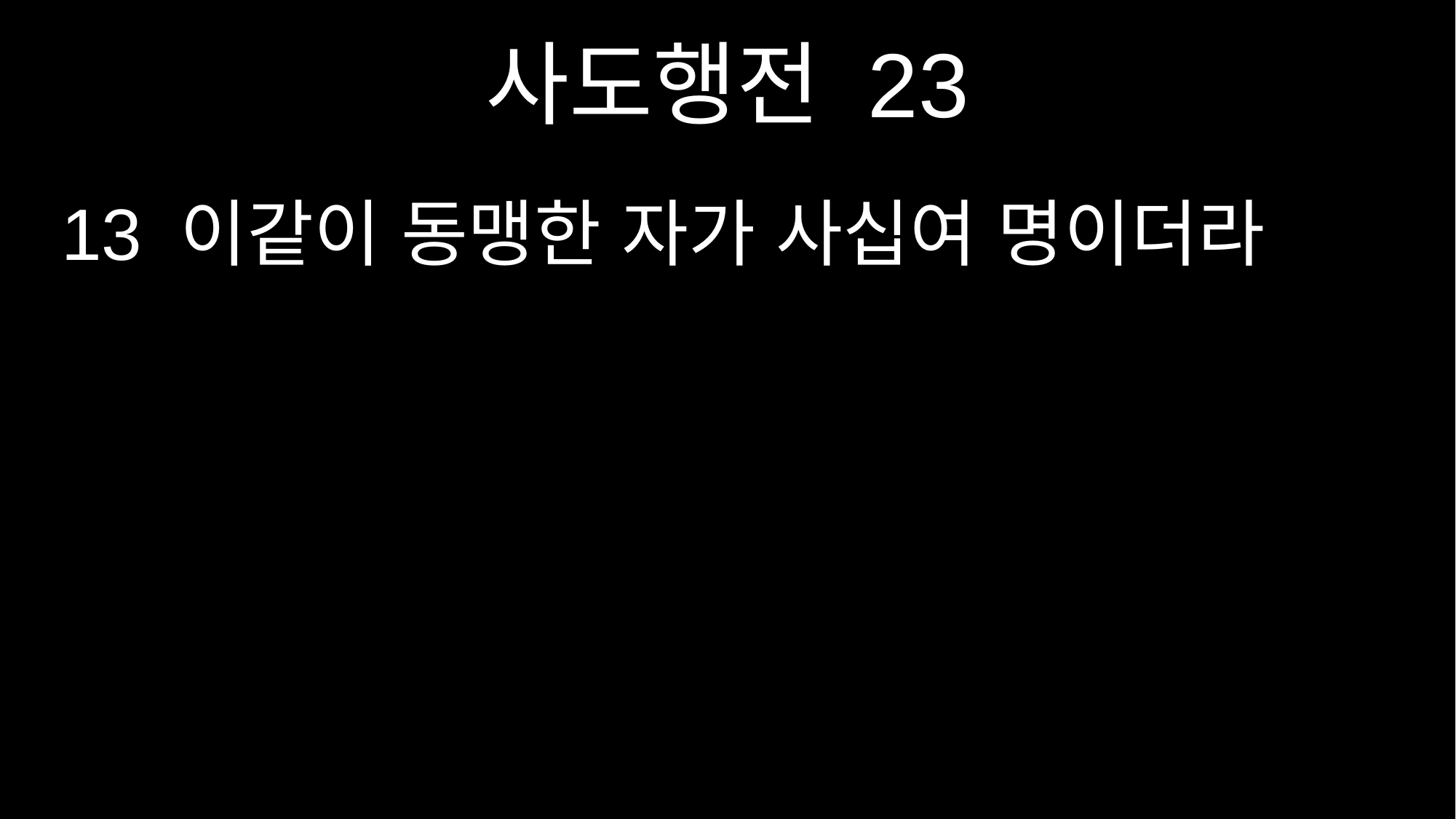

사도행전 23
13 이같이 동맹한 자가 사십여 명이더라